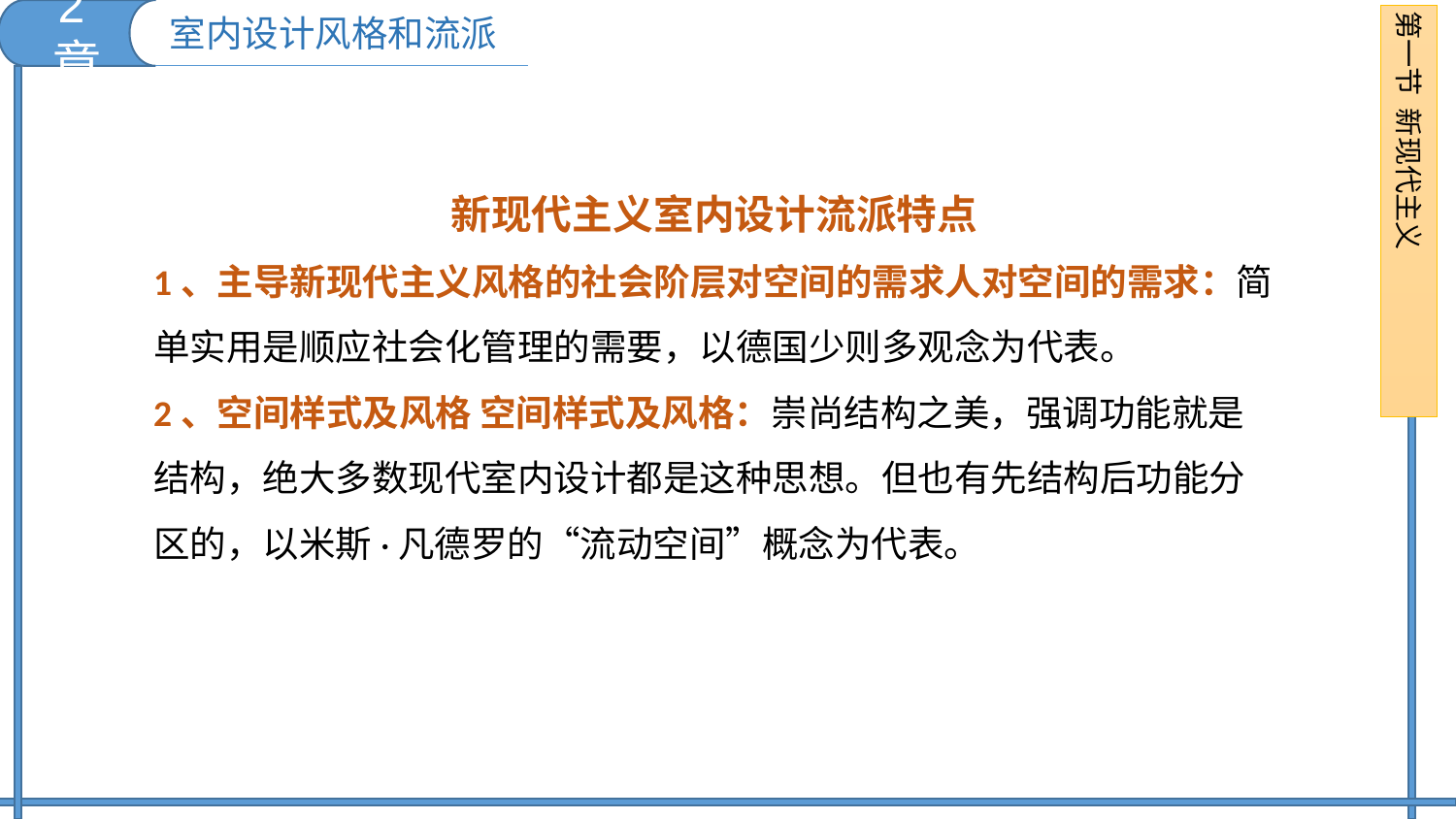

2章
室内设计风格和流派
第一节  新现代主义

新现代主义室内设计流派特点
1、主导新现代主义风格的社会阶层对空间的需求人对空间的需求：简单实用是顺应社会化管理的需要，以德国少则多观念为代表。
2、空间样式及风格 空间样式及风格：崇尚结构之美，强调功能就是结构，绝大多数现代室内设计都是这种思想。但也有先结构后功能分区的，以米斯·凡德罗的“流动空间”概念为代表。